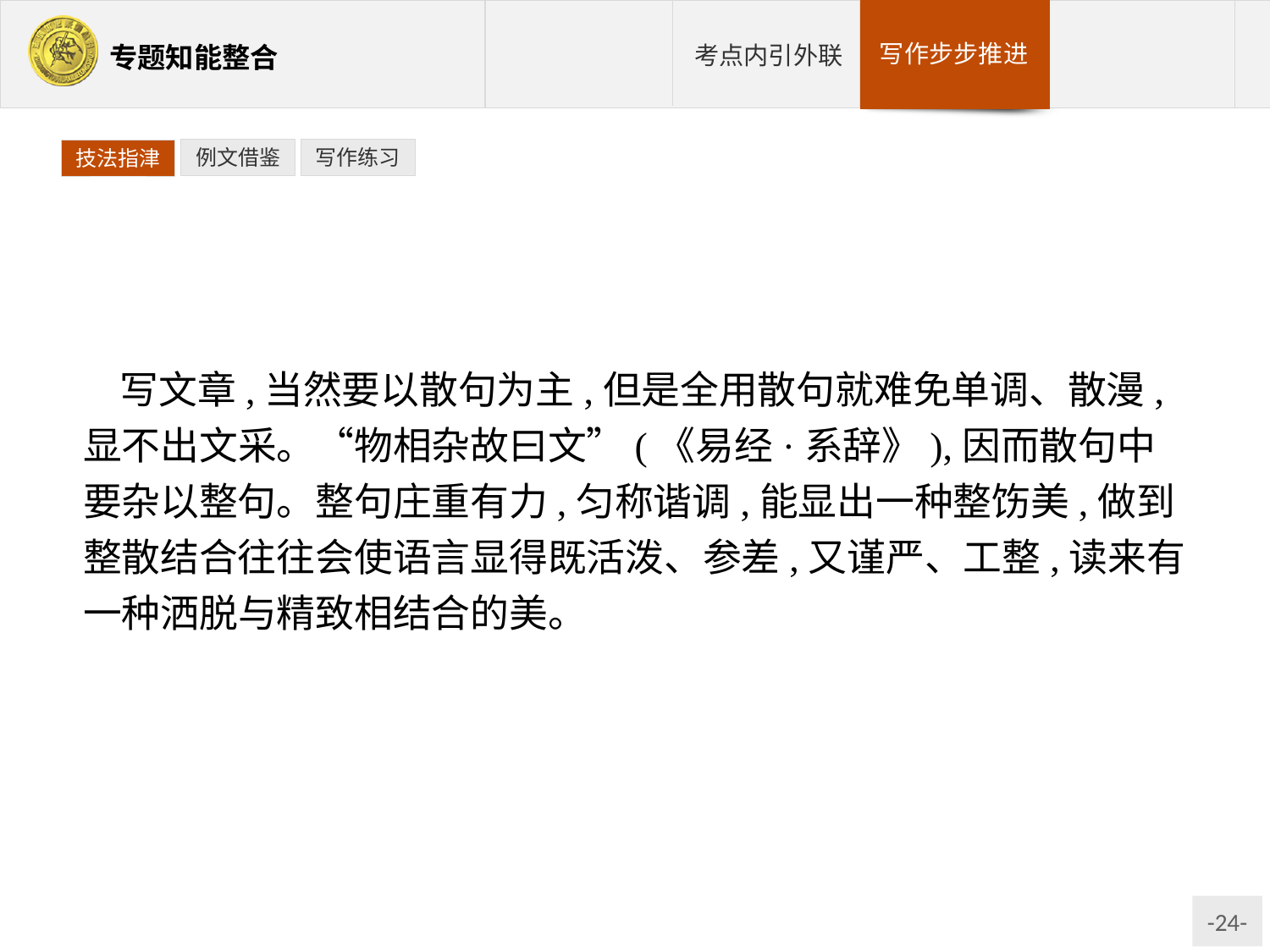

例文借鉴
写作练习
技法指津
写文章,当然要以散句为主,但是全用散句就难免单调、散漫,显不出文采。“物相杂故曰文”(《易经·系辞》),因而散句中要杂以整句。整句庄重有力,匀称谐调,能显出一种整饬美,做到整散结合往往会使语言显得既活泼、参差,又谨严、工整,读来有一种洒脱与精致相结合的美。